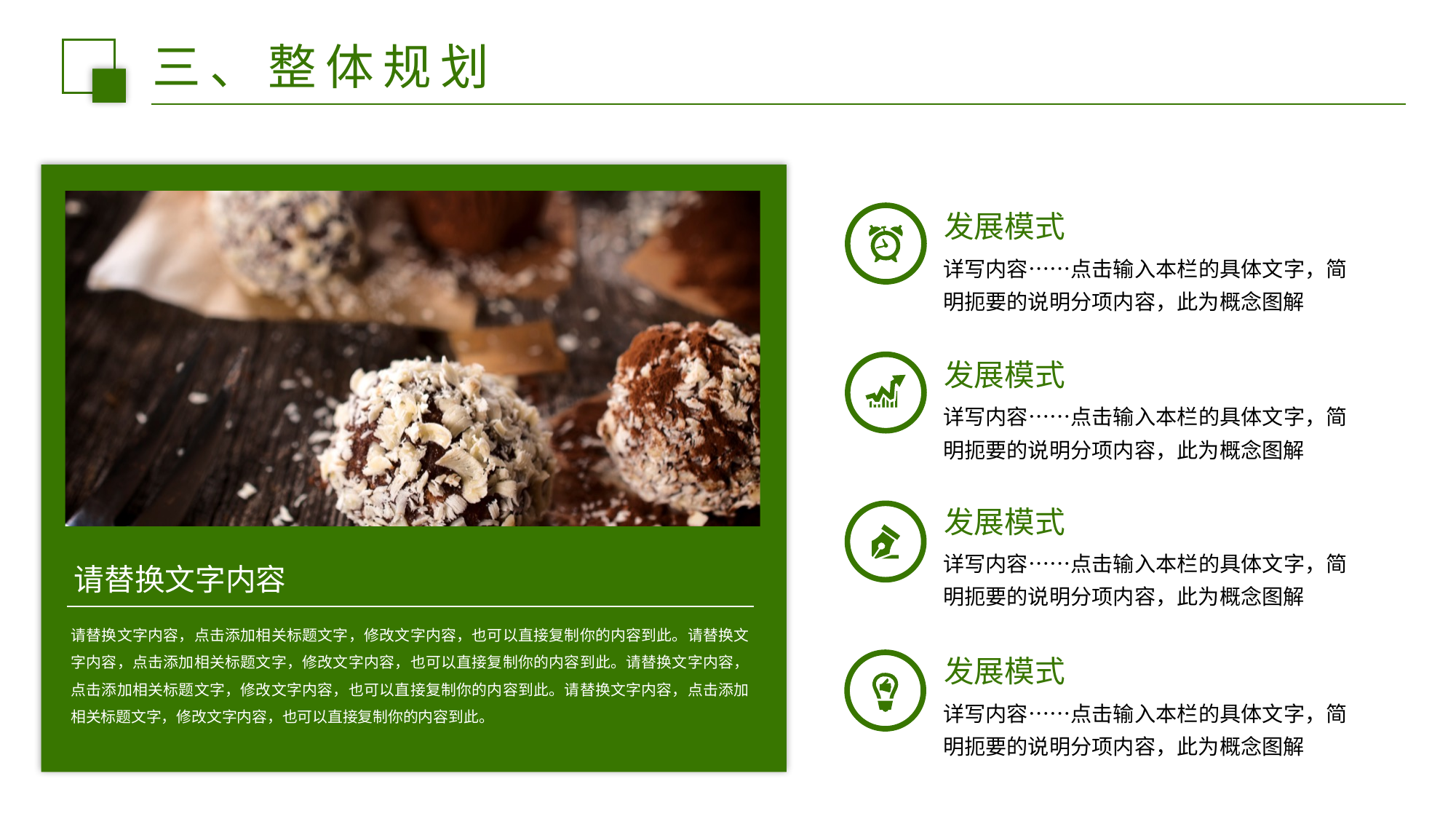

三、整体规划

发展模式
详写内容……点击输入本栏的具体文字，简明扼要的说明分项内容，此为概念图解

发展模式
详写内容……点击输入本栏的具体文字，简明扼要的说明分项内容，此为概念图解

发展模式
详写内容……点击输入本栏的具体文字，简明扼要的说明分项内容，此为概念图解

请替换文字内容
请替换文字内容，点击添加相关标题文字，修改文字内容，也可以直接复制你的内容到此。请替换文字内容，点击添加相关标题文字，修改文字内容，也可以直接复制你的内容到此。请替换文字内容，点击添加相关标题文字，修改文字内容，也可以直接复制你的内容到此。请替换文字内容，点击添加相关标题文字，修改文字内容，也可以直接复制你的内容到此。

发展模式
详写内容……点击输入本栏的具体文字，简明扼要的说明分项内容，此为概念图解